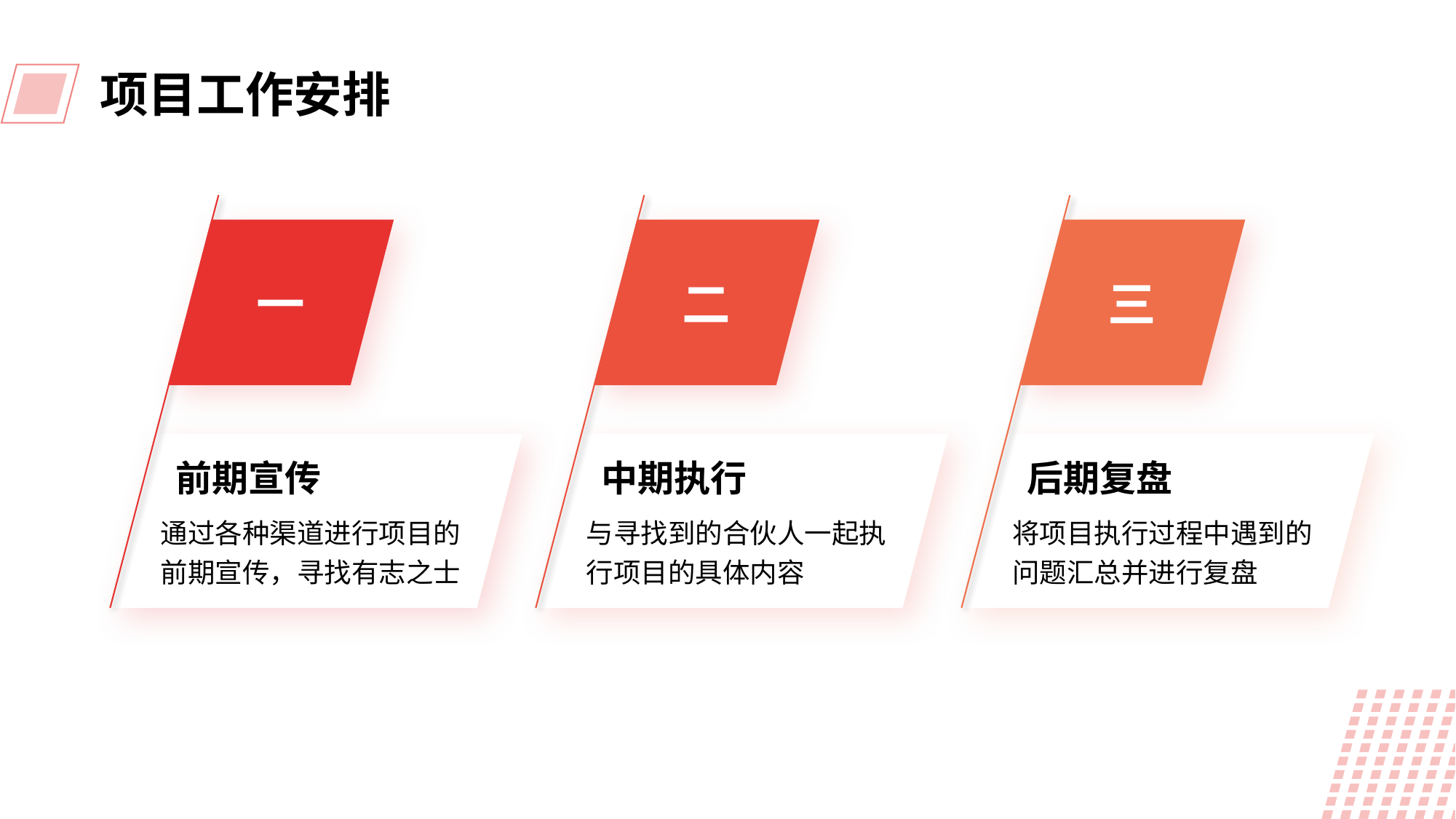

项目工作安排

前期宣传
通过各种渠道进行项目的前期宣传，寻找有志之士
一

中期执行
与寻找到的合伙人一起执行项目的具体内容
二

后期复盘
将项目执行过程中遇到的问题汇总并进行复盘
三